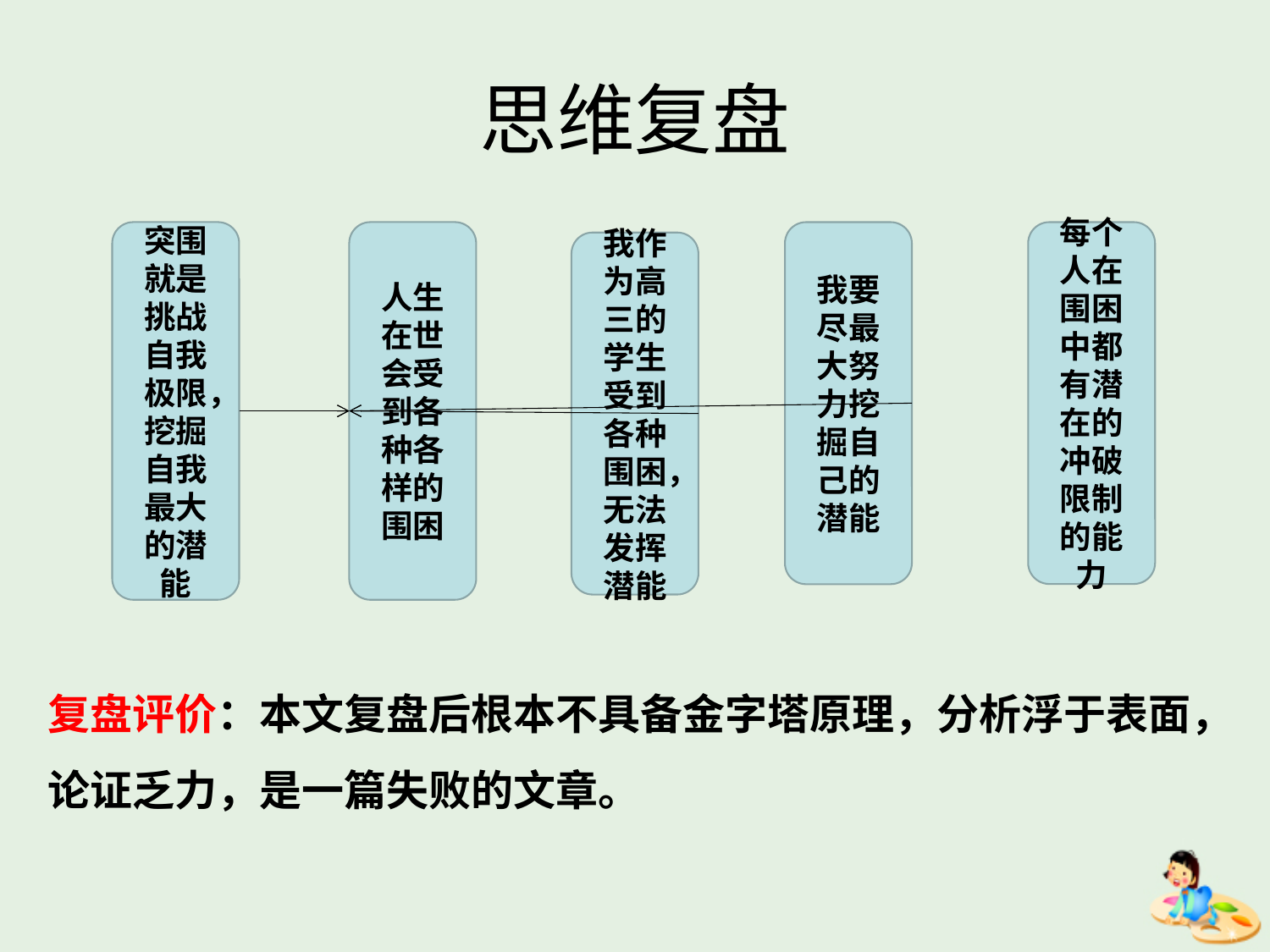

# 思维复盘
突围就是挑战自我极限，挖掘自我最大的潜能
人生在世会受到各种各样的围困
我要尽最大努力挖掘自己的潜能
每个人在围困中都有潜在的冲破限制的能力
我作为高三的学生受到各种围困，无法发挥潜能
复盘评价：本文复盘后根本不具备金字塔原理，分析浮于表面，论证乏力，是一篇失败的文章。